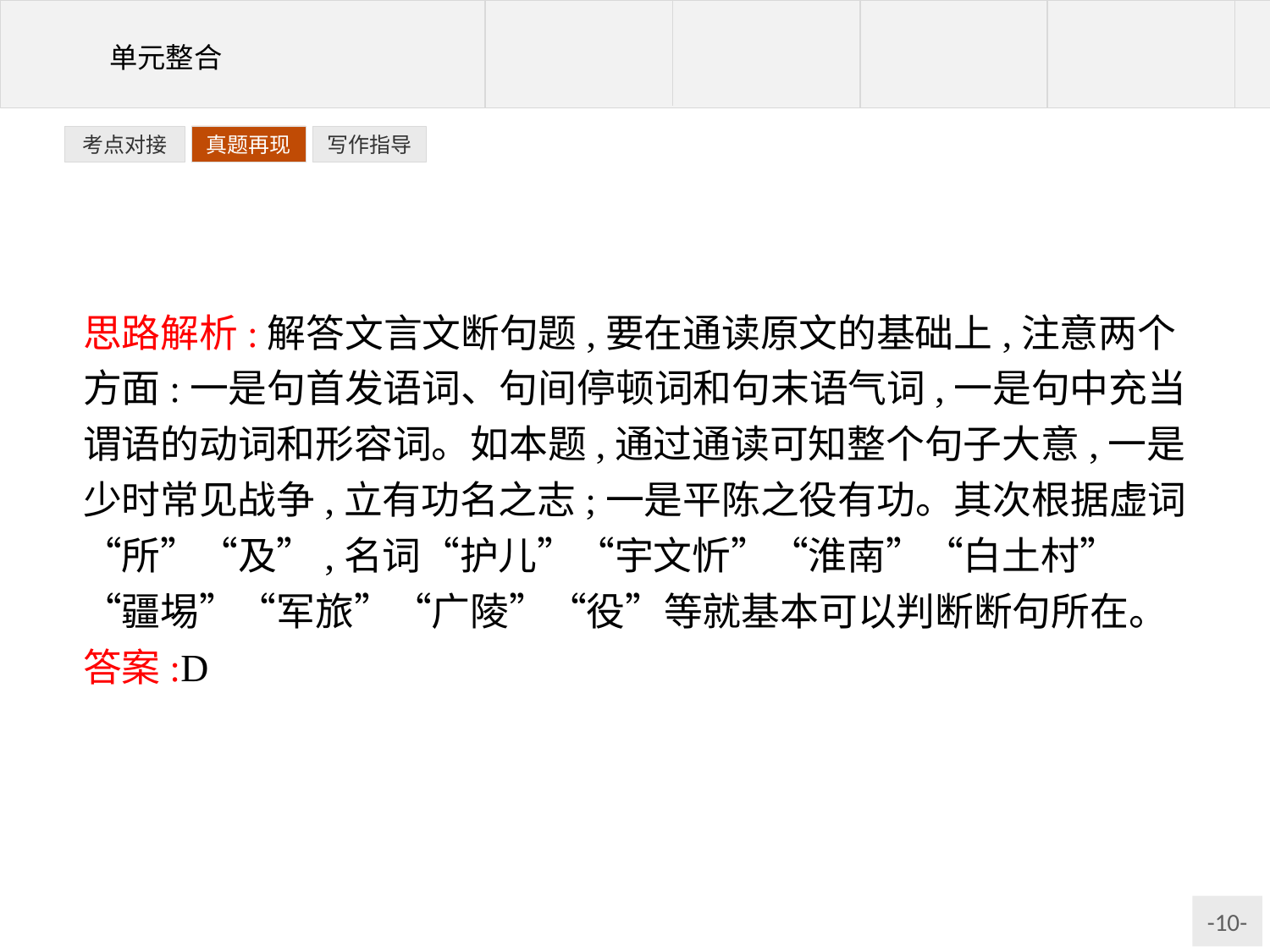

写作指导
考点对接
真题再现
思路解析:解答文言文断句题,要在通读原文的基础上,注意两个方面:一是句首发语词、句间停顿词和句末语气词,一是句中充当谓语的动词和形容词。如本题,通过通读可知整个句子大意,一是少时常见战争,立有功名之志;一是平陈之役有功。其次根据虚词“所”“及”,名词“护儿”“宇文忻”“淮南”“白土村”“疆埸”“军旅”“广陵”“役”等就基本可以判断断句所在。
答案:D